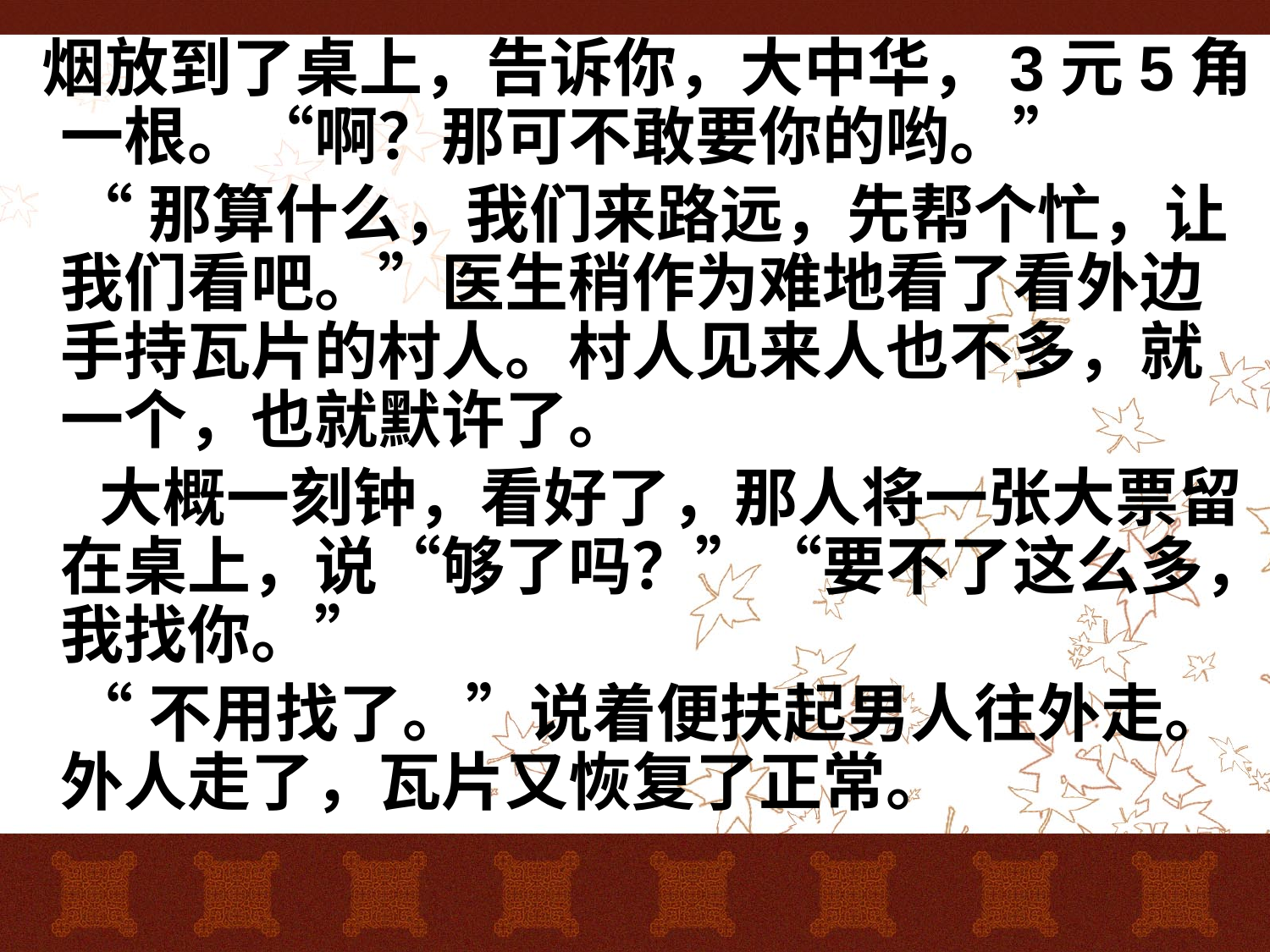

烟放到了桌上，告诉你，大中华，3元5角一根。“啊？那可不敢要你的哟。”
    “那算什么，我们来路远，先帮个忙，让我们看吧。”医生稍作为难地看了看外边手持瓦片的村人。村人见来人也不多，就一个，也就默许了。
     大概一刻钟，看好了，那人将一张大票留在桌上，说“够了吗？”“要不了这么多，我找你。”
    “不用找了。”说着便扶起男人往外走。外人走了，瓦片又恢复了正常。